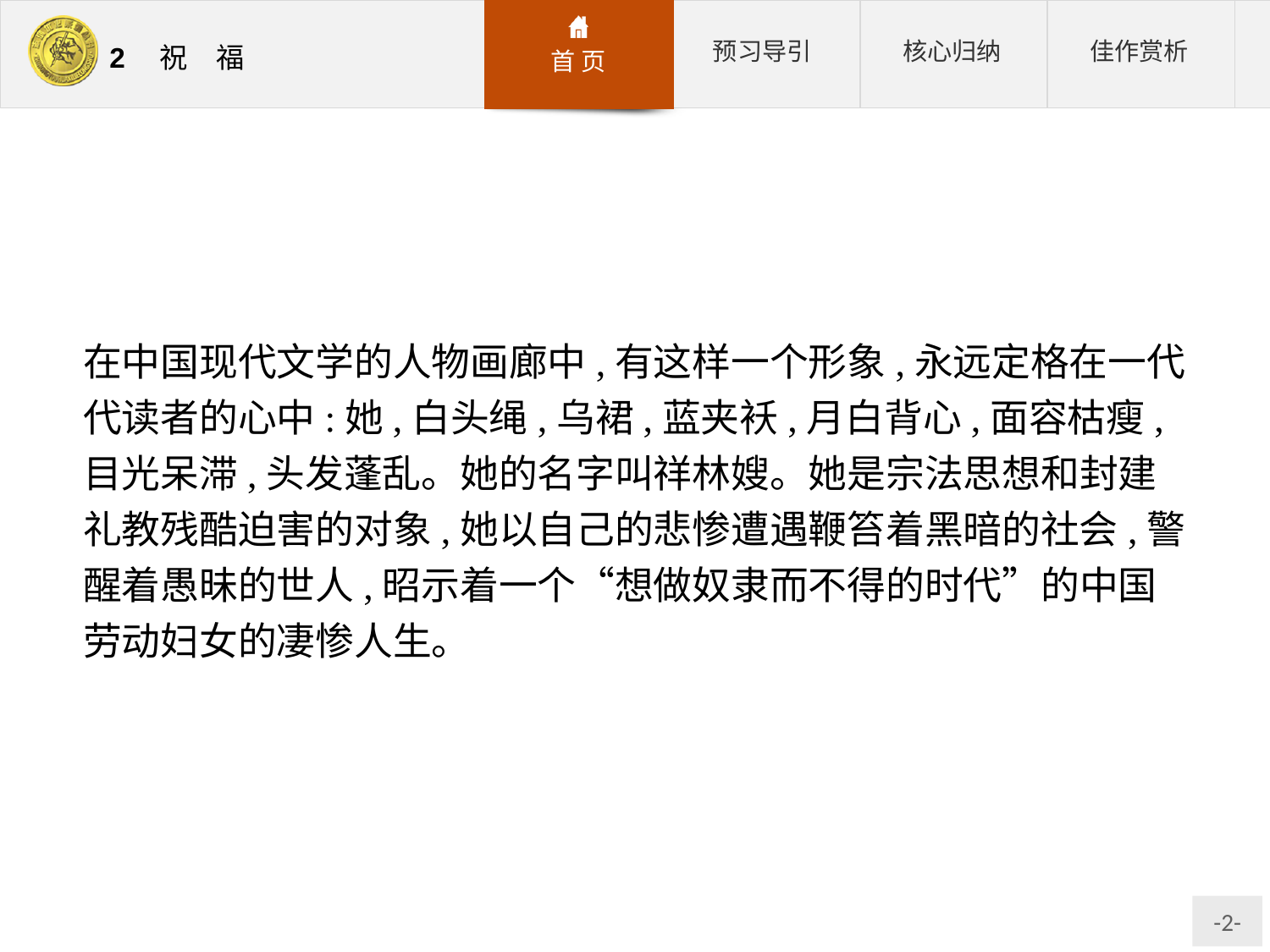

在中国现代文学的人物画廊中,有这样一个形象,永远定格在一代代读者的心中:她,白头绳,乌裙,蓝夹袄,月白背心,面容枯瘦,目光呆滞,头发蓬乱。她的名字叫祥林嫂。她是宗法思想和封建礼教残酷迫害的对象,她以自己的悲惨遭遇鞭笞着黑暗的社会,警醒着愚昧的世人,昭示着一个“想做奴隶而不得的时代”的中国劳动妇女的凄惨人生。